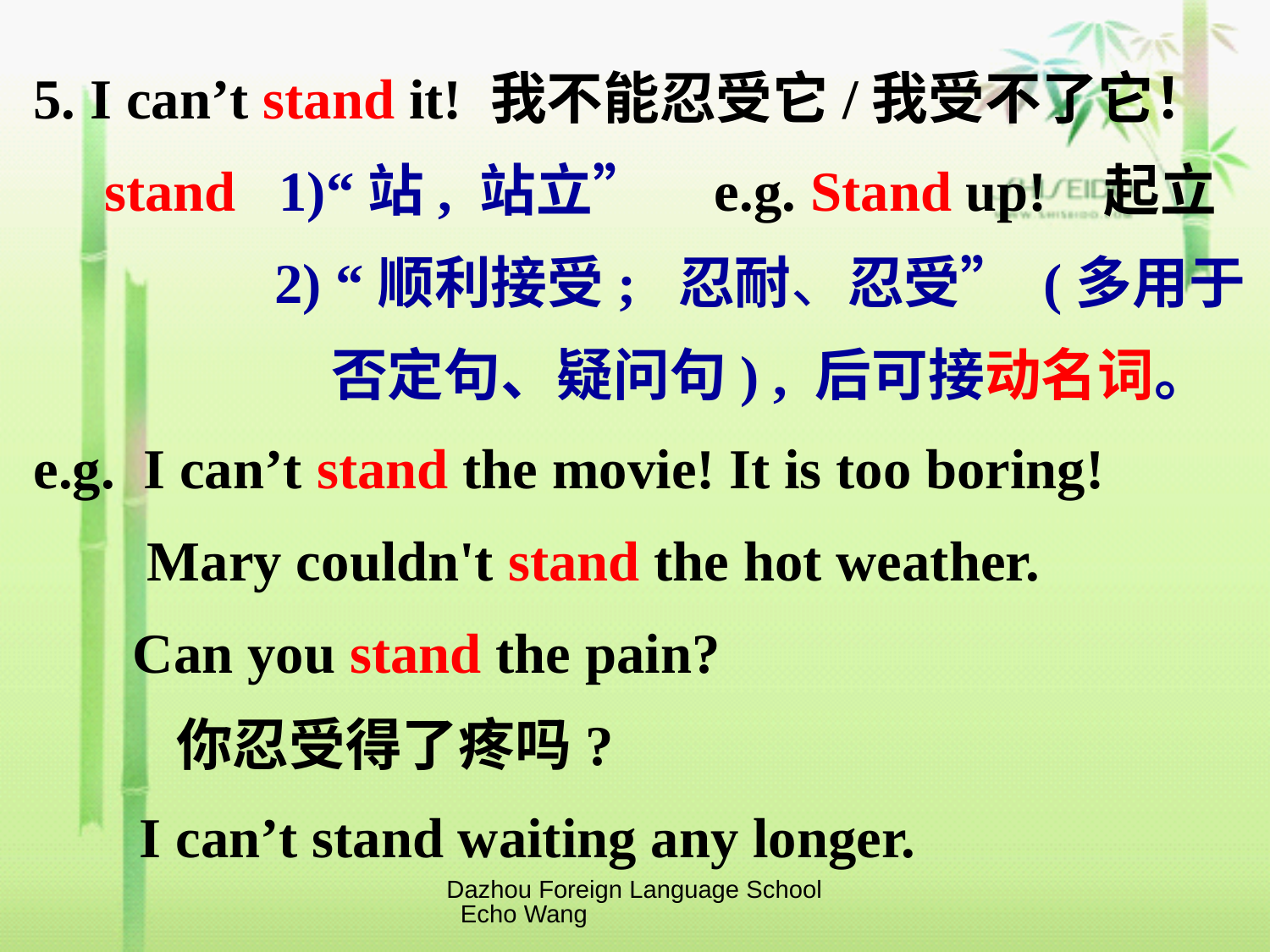

5. I can’t stand it! 我不能忍受它/我受不了它！
     stand   1)“站, 站立”    e.g. Stand up!   起立
                 2) “顺利接受;  忍耐、忍受” (多用于
                      否定句、疑问句) , 后可接动名词。
e.g.  I can’t stand the movie! It is too boring!
        Mary couldn't stand the hot weather.
       Can you stand the pain?
          你忍受得了疼吗?
          I can’t stand waiting any longer.
Dazhou Foreign Language School  Echo Wang